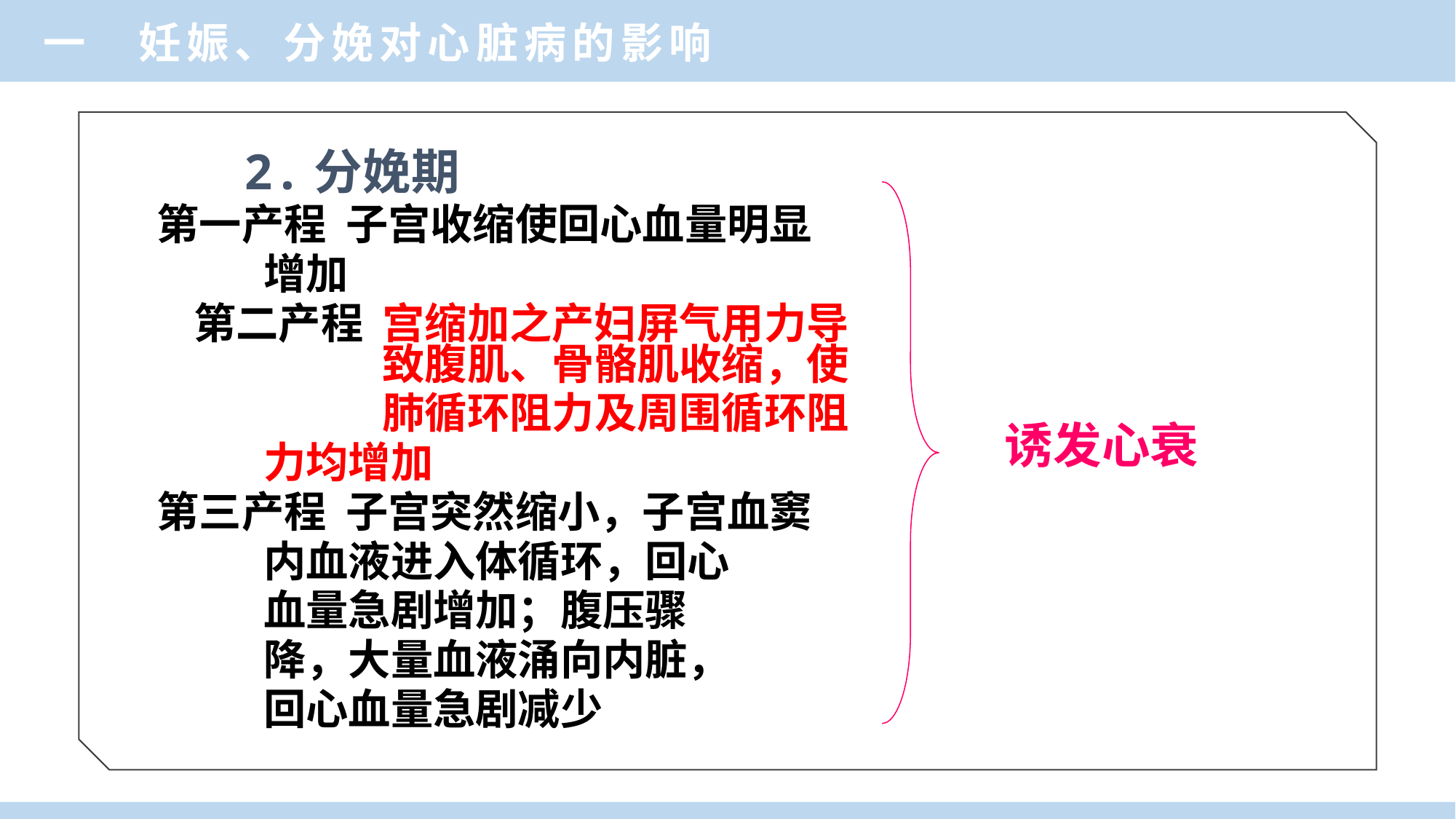

一   妊娠、分娩对心脏病的影响

   2.分娩期
第一产程  子宫收缩使回心血量明显
          增加
第二产程  宫缩加之产妇屏气用力导致腹肌、骨骼肌收缩，使
肺循环阻力及周围循环阻
          力均增加
第三产程  子宫突然缩小，子宫血窦
          内血液进入体循环，回心
          血量急剧增加；腹压骤
          降，大量血液涌向内脏，
          回心血量急剧减少

诱发心衰